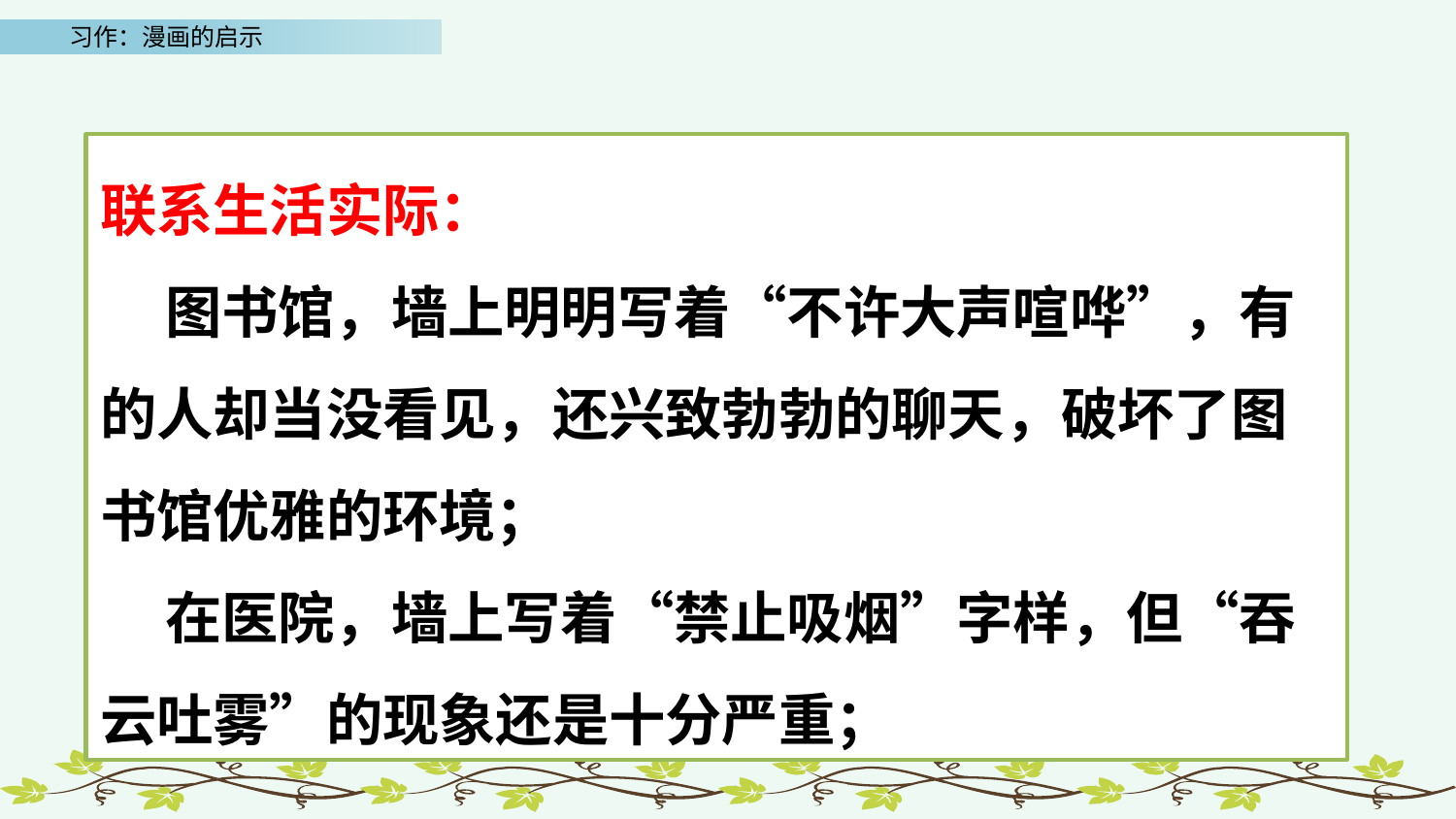

联系生活实际：
    图书馆，墙上明明写着“不许大声喧哗”，有的人却当没看见，还兴致勃勃的聊天，破坏了图书馆优雅的环境；
    在医院，墙上写着“禁止吸烟”字样，但“吞云吐雾”的现象还是十分严重；